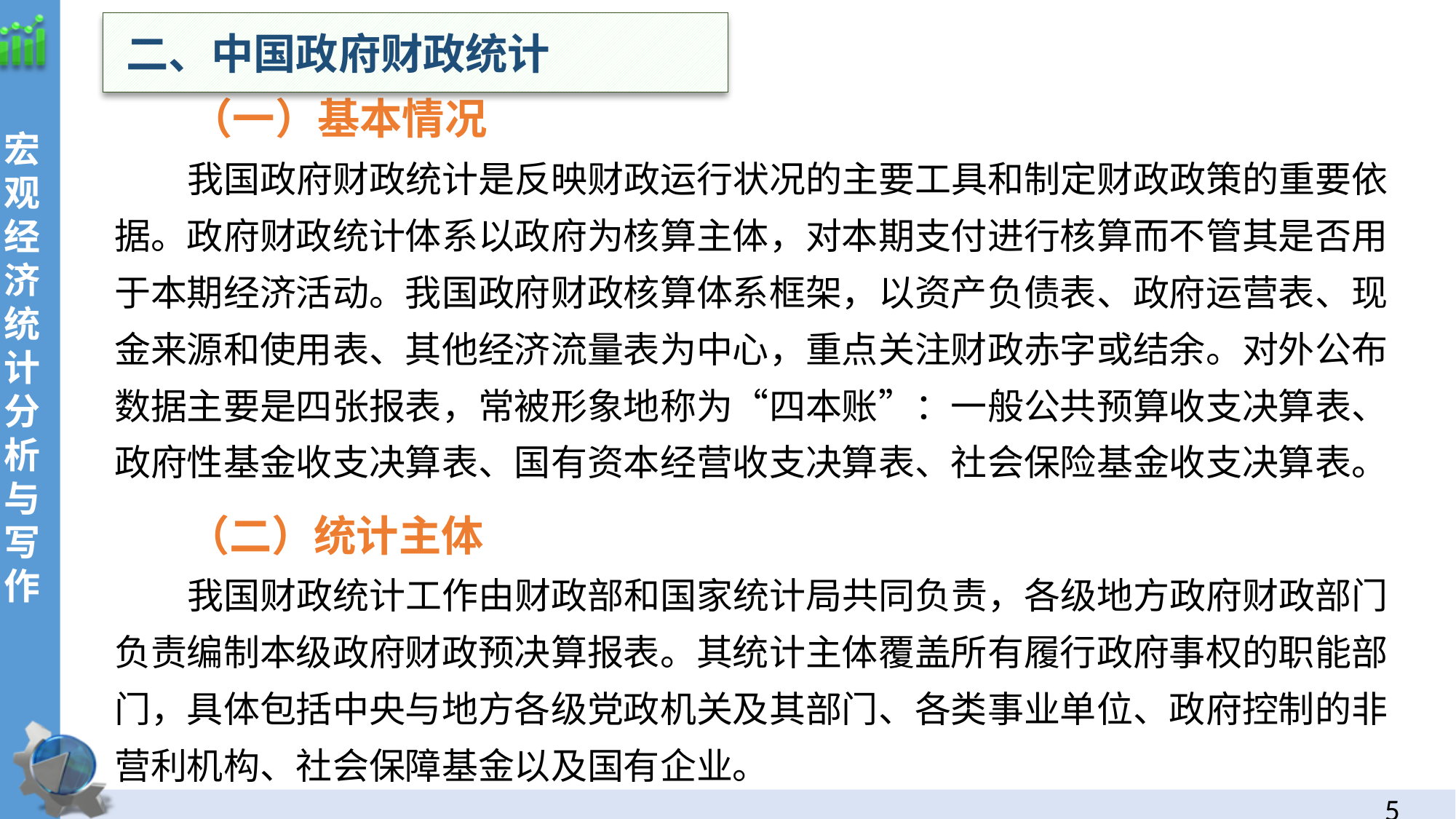

二、中国政府财政统计

         （一）基本情况
我国政府财政统计是反映财政运行状况的主要工具和制定财政政策的重要依据。政府财政统计体系以政府为核算主体，对本期支付进行核算而不管其是否用于本期经济活动。我国政府财政核算体系框架，以资产负债表、政府运营表、现金来源和使用表、其他经济流量表为中心，重点关注财政赤字或结余。对外公布数据主要是四张报表，常被形象地称为“四本账”：一般公共预算收支决算表、政府性基金收支决算表、国有资本经营收支决算表、社会保险基金收支决算表。
（二）统计主体
我国财政统计工作由财政部和国家统计局共同负责，各级地方政府财政部门负责编制本级政府财政预决算报表。其统计主体覆盖所有履行政府事权的职能部门，具体包括中央与地方各级党政机关及其部门、各类事业单位、政府控制的非营利机构、社会保障基金以及国有企业。

5